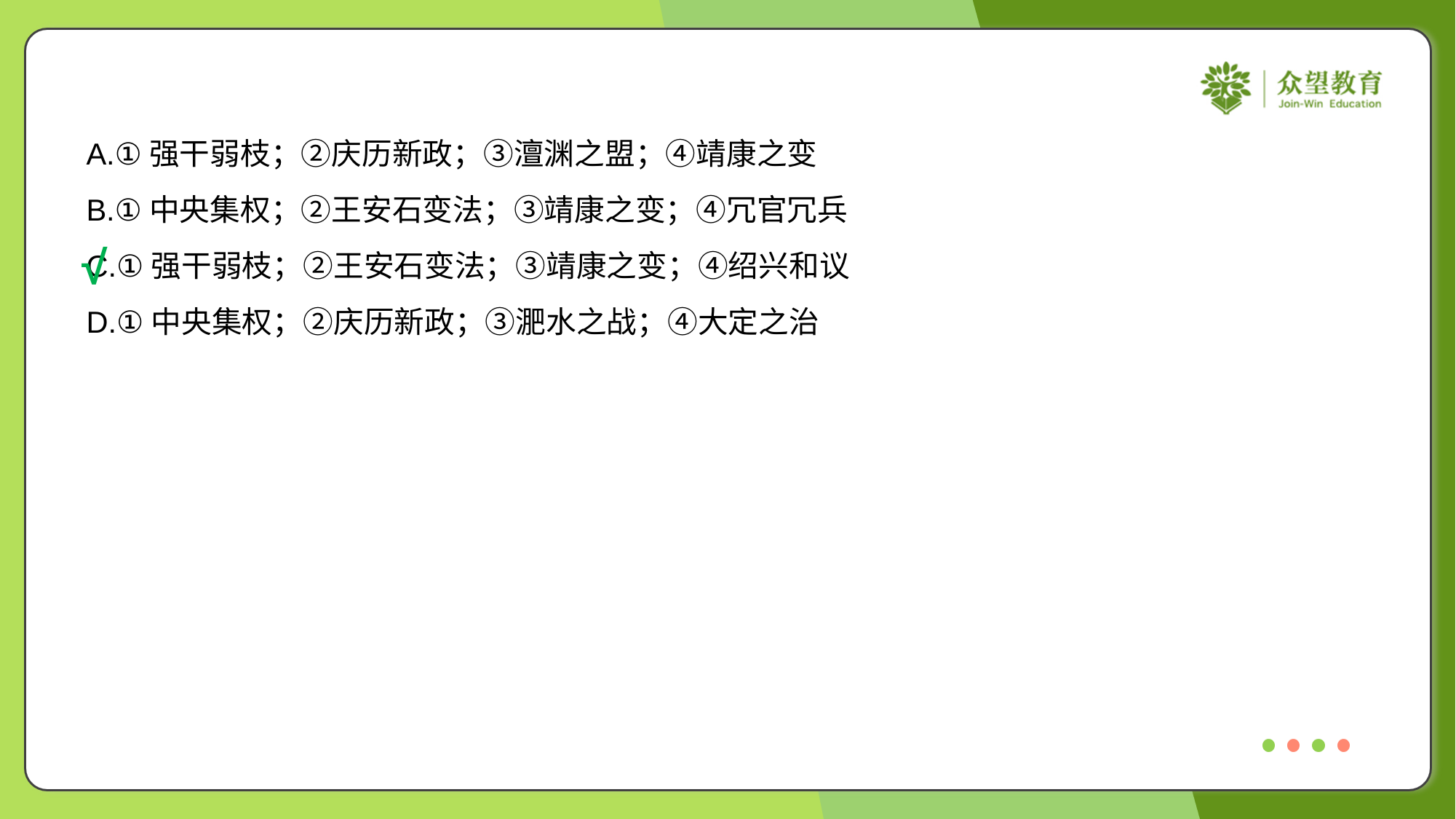

A.①强干弱枝；②庆历新政；③澶渊之盟；④靖康之变
B.①中央集权；②王安石变法；③靖康之变；④冗官冗兵
C.①强干弱枝；②王安石变法；③靖康之变；④绍兴和议
D.①中央集权；②庆历新政；③淝水之战；④大定之治
√